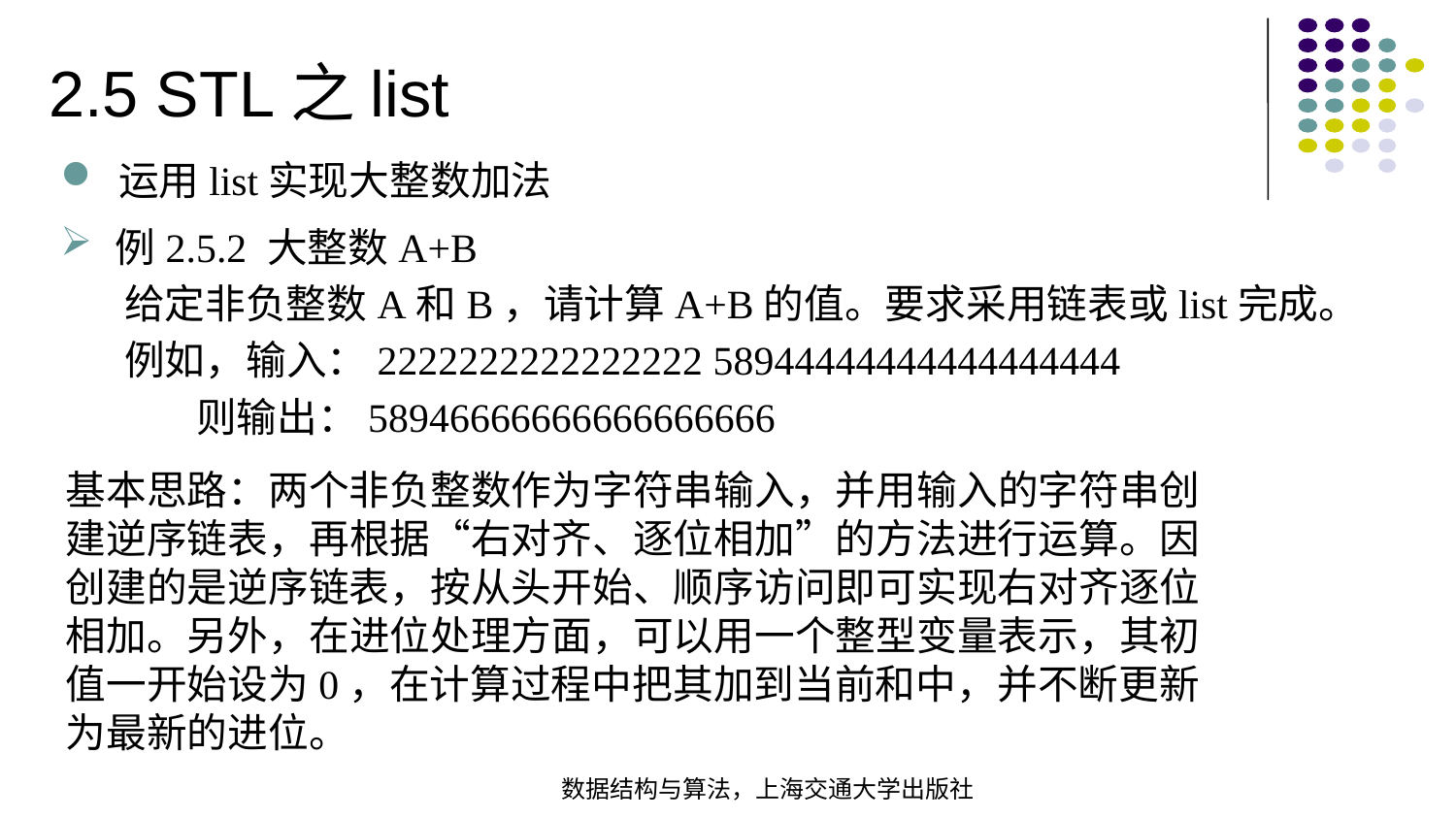

2.5 STL之list
运用list实现大整数加法
例2.5.2 大整数A+B
      给定非负整数A和B，请计算A+B的值。要求采用链表或list完成。
      例如，输入：2222222222222222 58944444444444444444
              则输出：58946666666666666666
基本思路：两个非负整数作为字符串输入，并用输入的字符串创建逆序链表，再根据“右对齐、逐位相加”的方法进行运算。因创建的是逆序链表，按从头开始、顺序访问即可实现右对齐逐位相加。另外，在进位处理方面，可以用一个整型变量表示，其初值一开始设为0，在计算过程中把其加到当前和中，并不断更新为最新的进位。